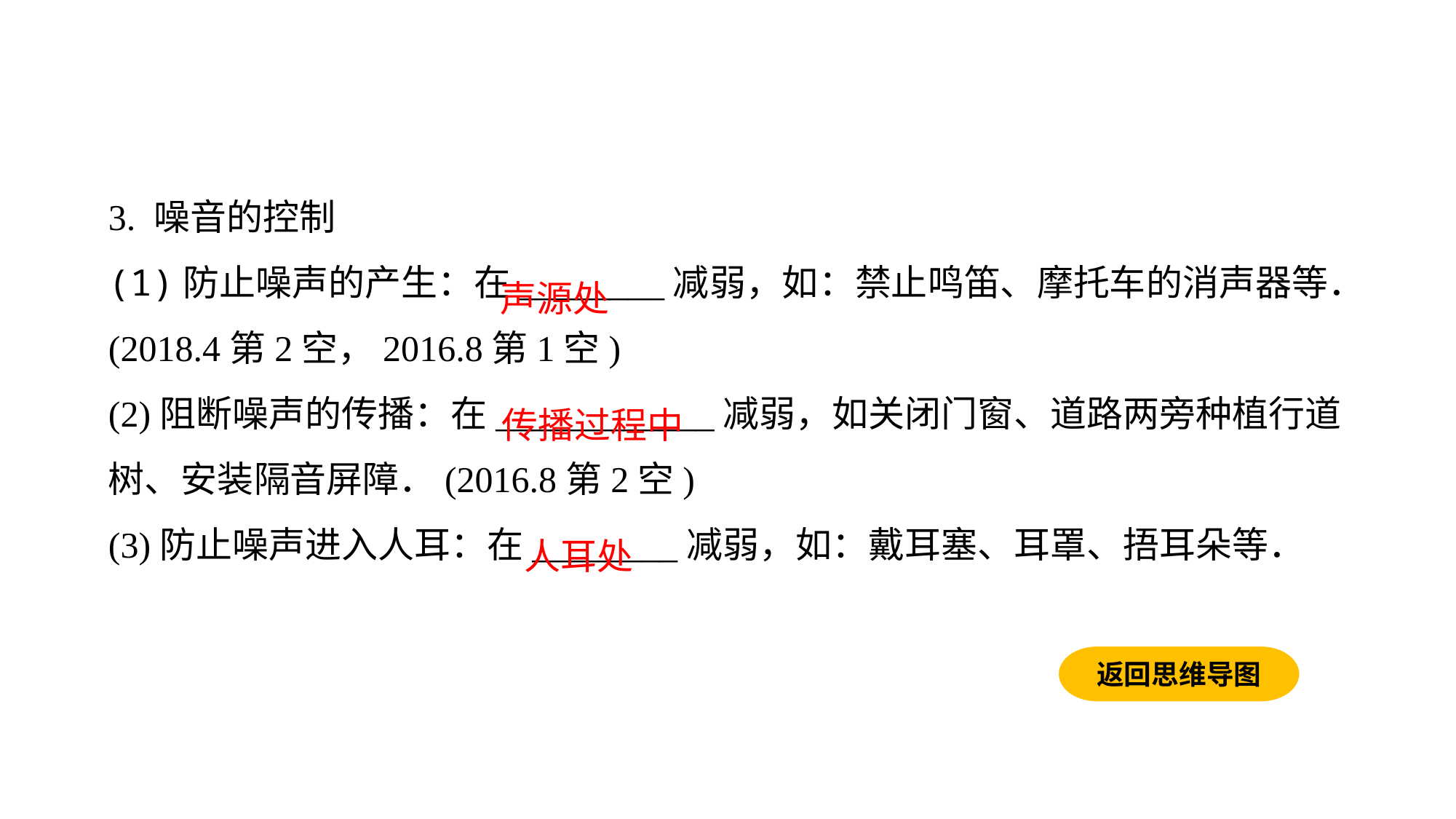

3. 噪音的控制(1)防止噪声的产生：在________减弱，如：禁止鸣笛、摩托车的消声器等．(2018.4第2空，2016.8第1空)
(2)阻断噪声的传播：在____________减弱，如关闭门窗、道路两旁种植行道树、安装隔音屏障．(2016.8第2空)(3)防止噪声进入人耳：在________减弱，如：戴耳塞、耳罩、捂耳朵等．
声源处
传播过程中
人耳处
返回思维导图